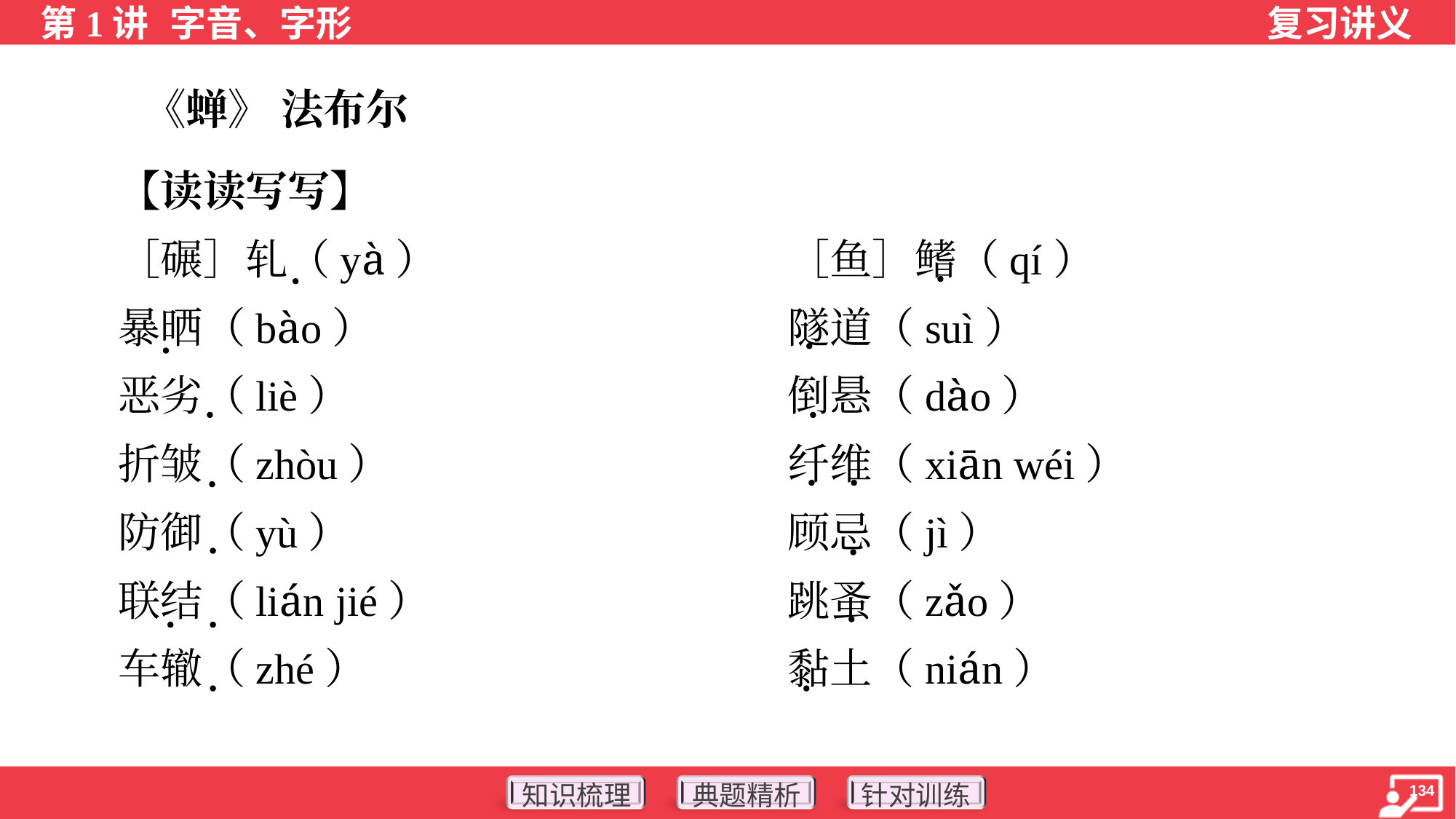

《蝉》 法布尔
    【读读写写】
    ［碾］轧（yà）	［鱼］鳍（qí）
    暴晒（bào）	隧道（suì）
    恶劣（liè）	倒悬（dào）
    折皱（zhòu）	纤维（xiān wéi）
    防御（yù）	顾忌（jì）
    联结（lián jié）	跳蚤（zǎo）
    车辙（zhé）	黏土（nián）